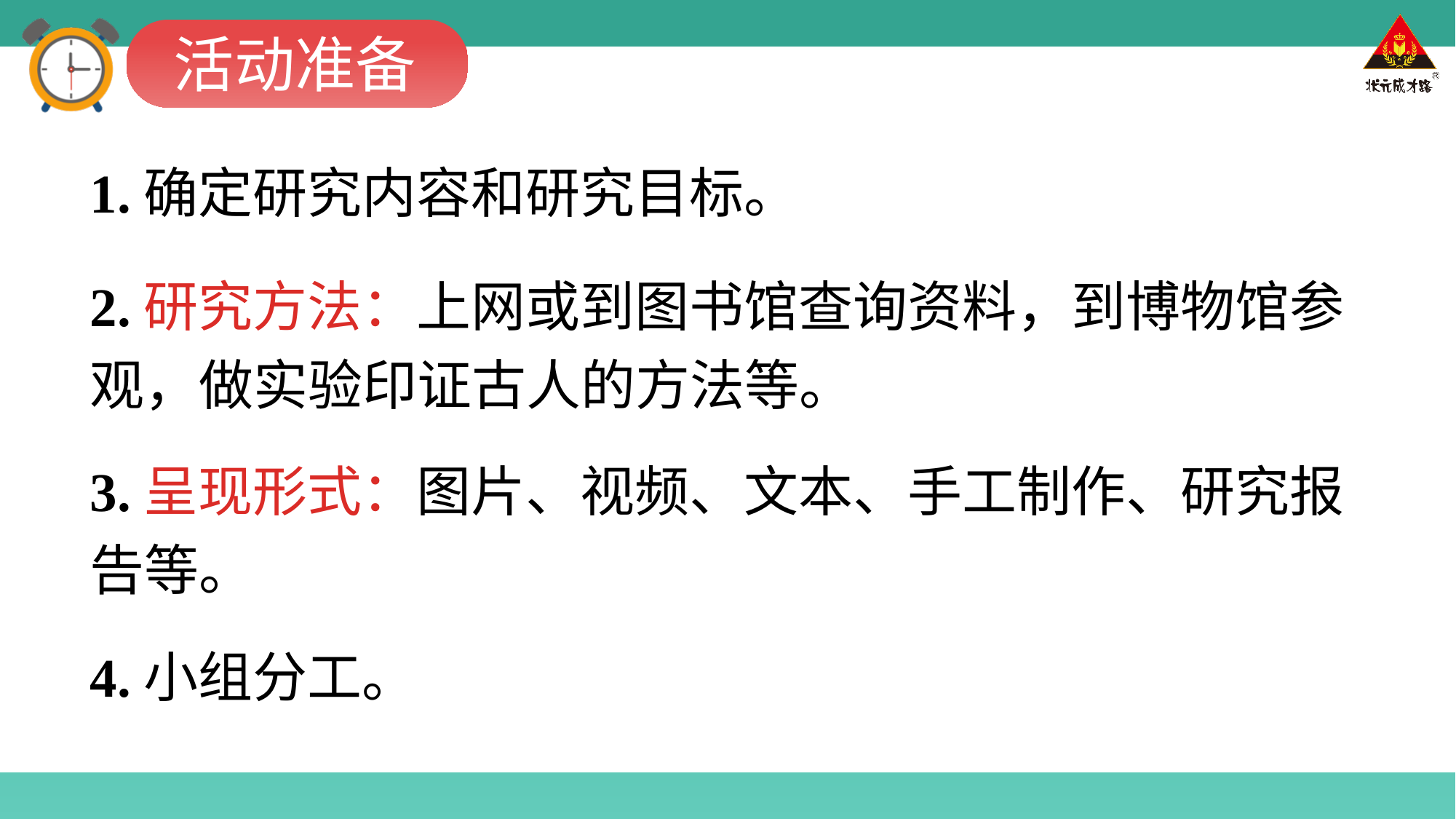

活动准备
1.确定研究内容和研究目标。
2.研究方法：上网或到图书馆查询资料，到博物馆参观，做实验印证古人的方法等。
3.呈现形式：图片、视频、文本、手工制作、研究报告等。
4.小组分工。